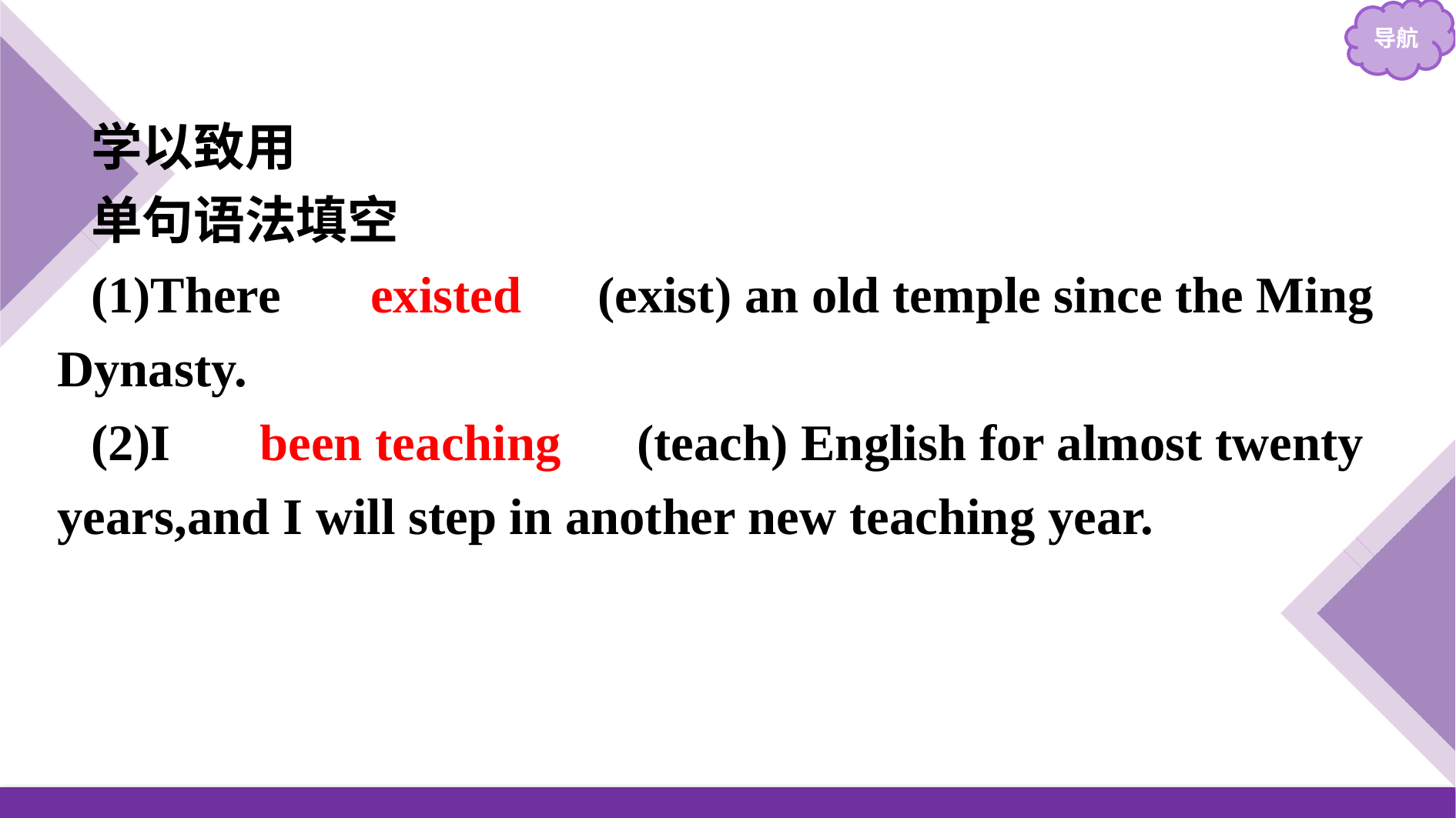

学以致用
单句语法填空
(1)There 　existed　(exist) an old temple since the Ming Dynasty.
(2)I 　been teaching　(teach) English for almost twenty years,and I will step in another new teaching year.